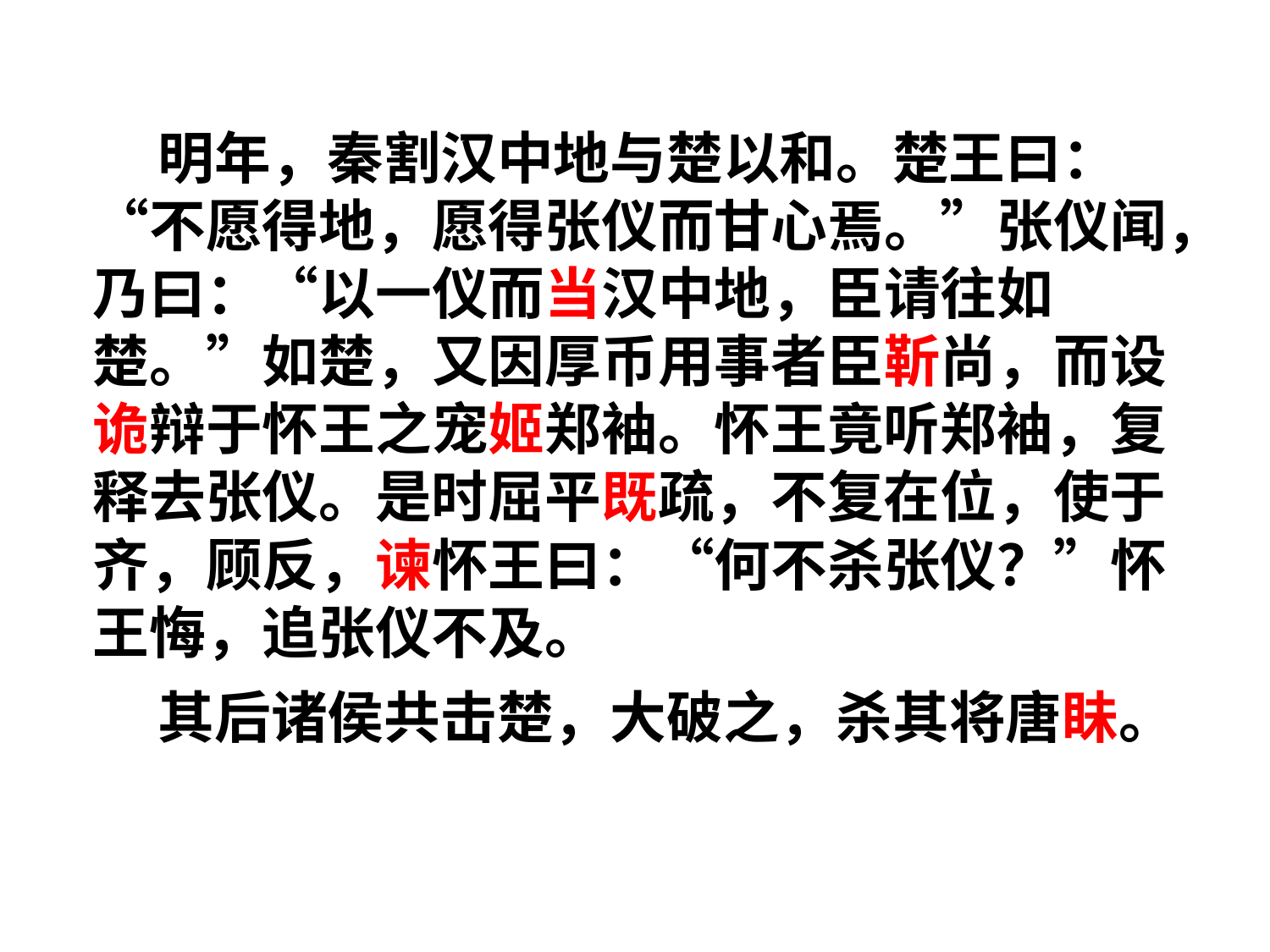

明年，秦割汉中地与楚以和。楚王曰：“不愿得地，愿得张仪而甘心焉。”张仪闻，乃曰：“以一仪而当汉中地，臣请往如楚。”如楚，又因厚币用事者臣靳尚，而设诡辩于怀王之宠姬郑袖。怀王竟听郑袖，复释去张仪。是时屈平既疏，不复在位，使于齐，顾反，谏怀王曰：“何不杀张仪？”怀王悔，追张仪不及。
    其后诸侯共击楚，大破之，杀其将唐眛。